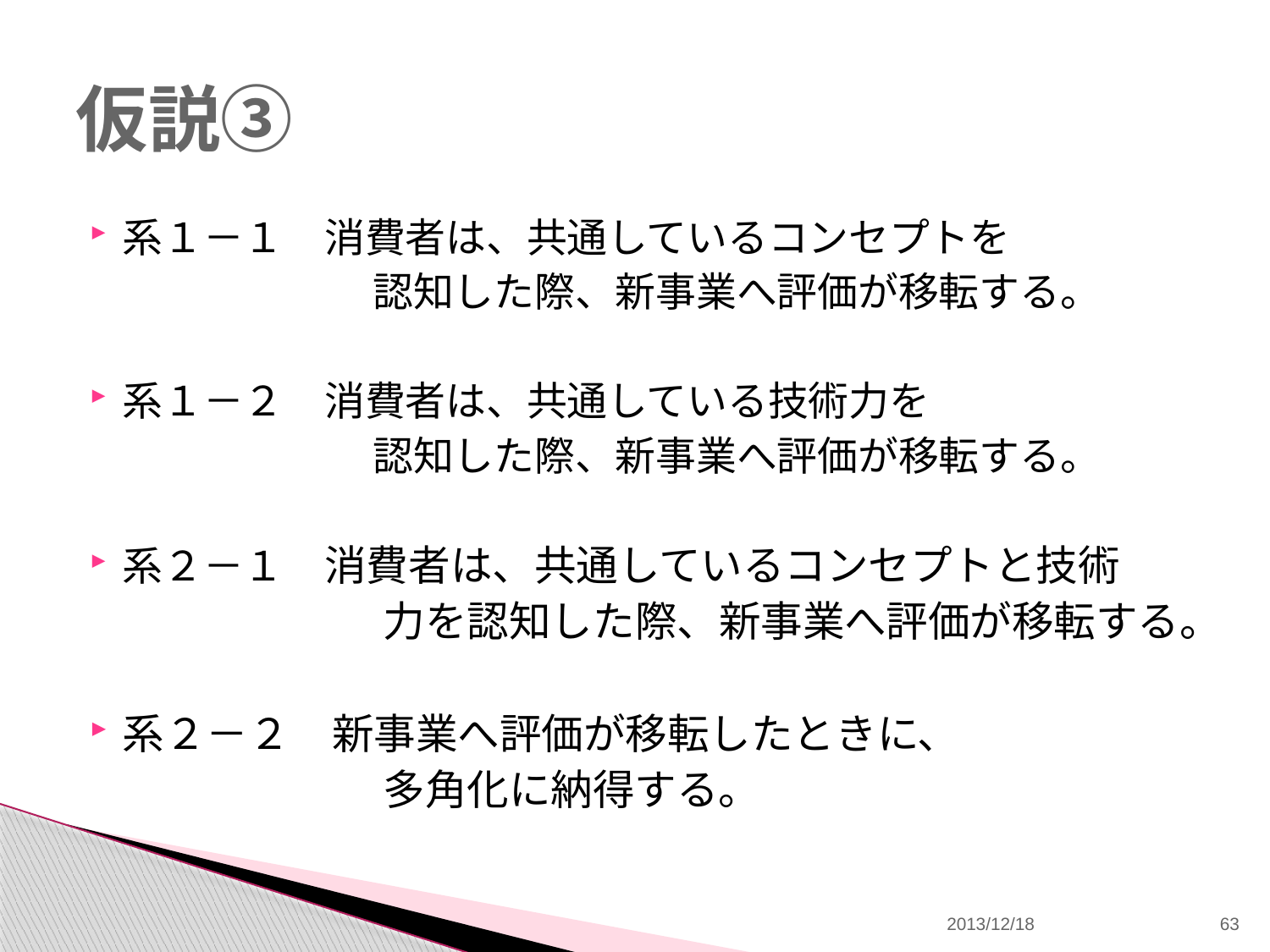

# 仮説③
系１－１　消費者は、共通しているコンセプトを
　　　　　　　認知した際、新事業へ評価が移転する。

系１－２　消費者は、共通している技術力を
　　　　　　　認知した際、新事業へ評価が移転する。

系２－１　消費者は、共通しているコンセプトと技術
　　　　　　　力を認知した際、新事業へ評価が移転する。

系２－２　新事業へ評価が移転したときに、
　　　　　　　多角化に納得する。

2013/12/18
63